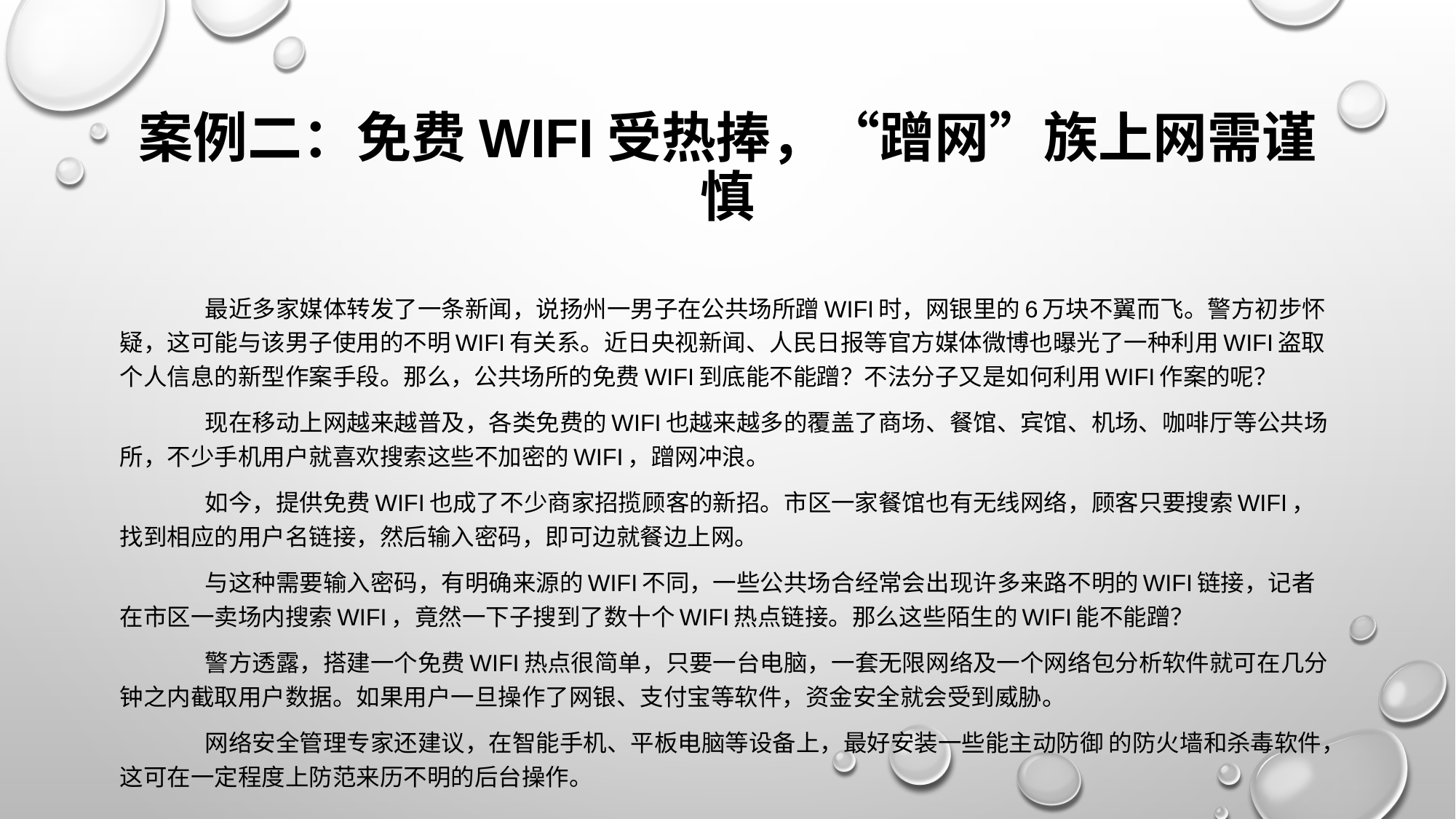

# 案例二：免费WIFI受热捧，“蹭网”族上网需谨慎
	最近多家媒体转发了一条新闻，说扬州一男子在公共场所蹭WIFI时，网银里的6万块不翼而飞。警方初步怀疑，这可能与该男子使用的不明WIFI有关系。近日央视新闻、人民日报等官方媒体微博也曝光了一种利用WIFI盗取个人信息的新型作案手段。那么，公共场所的免费WIFI到底能不能蹭？不法分子又是如何利用WIFI作案的呢？
	现在移动上网越来越普及，各类免费的WIFI也越来越多的覆盖了商场、餐馆、宾馆、机场、咖啡厅等公共场所，不少手机用户就喜欢搜索这些不加密的WIFI，蹭网冲浪。
	如今，提供免费WIFI也成了不少商家招揽顾客的新招。市区一家餐馆也有无线网络，顾客只要搜索WIFI，找到相应的用户名链接，然后输入密码，即可边就餐边上网。
	与这种需要输入密码，有明确来源的WIFI不同，一些公共场合经常会出现许多来路不明的WIFI链接，记者在市区一卖场内搜索WIFI，竟然一下子搜到了数十个WIFI热点链接。那么这些陌生的WIFI能不能蹭？
	警方透露，搭建一个免费WIFI热点很简单，只要一台电脑，一套无限网络及一个网络包分析软件就可在几分钟之内截取用户数据。如果用户一旦操作了网银、支付宝等软件，资金安全就会受到威胁。
	网络安全管理专家还建议，在智能手机、平板电脑等设备上，最好安装一些能主动防御 的防火墙和杀毒软件，这可在一定程度上防范来历不明的后台操作。